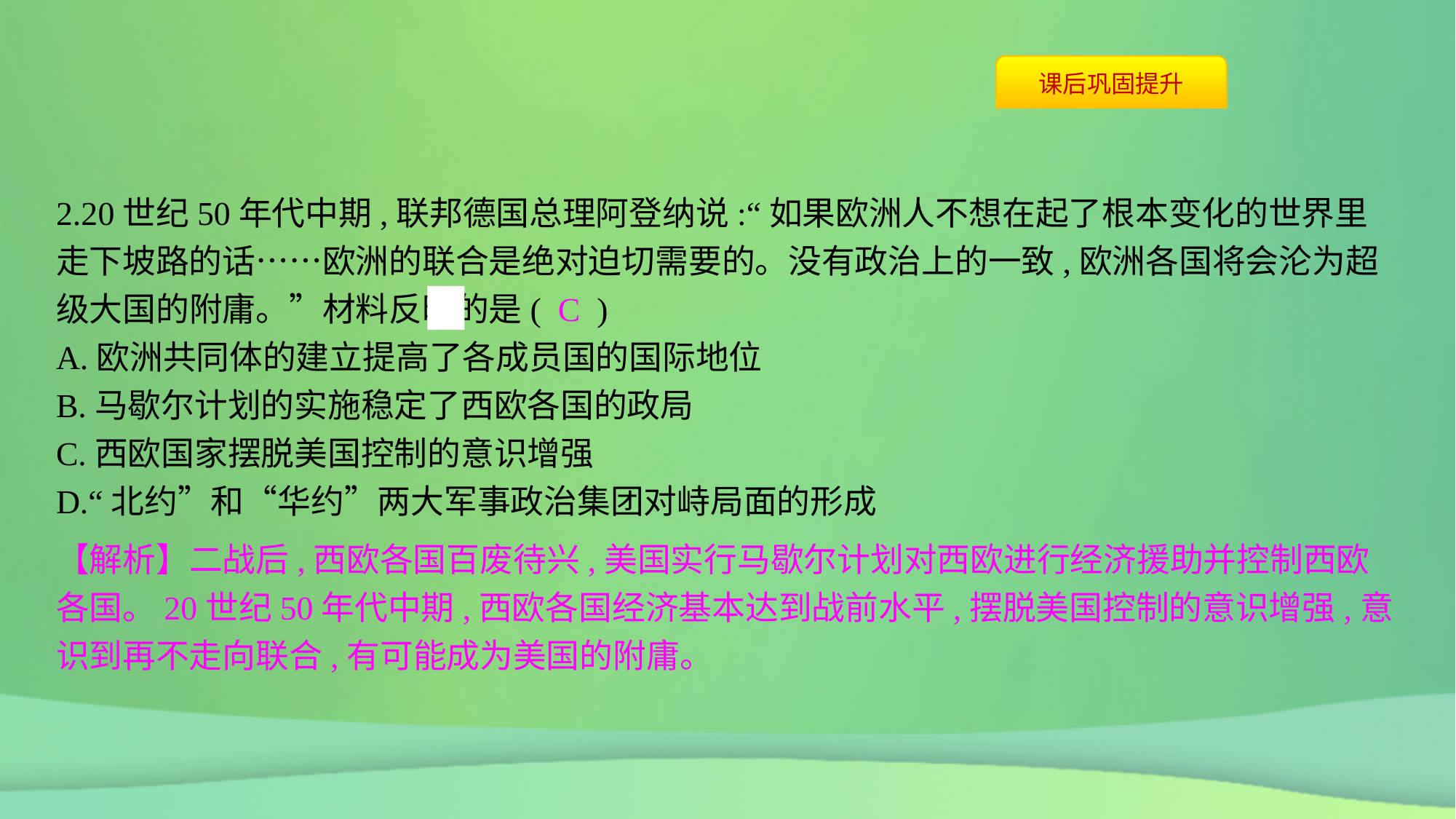

2.20世纪50年代中期,联邦德国总理阿登纳说:“如果欧洲人不想在起了根本变化的世界里走下坡路的话……欧洲的联合是绝对迫切需要的。没有政治上的一致,欧洲各国将会沦为超级大国的附庸。”材料反映的是(  C  )
A.欧洲共同体的建立提高了各成员国的国际地位
B.马歇尔计划的实施稳定了西欧各国的政局
C.西欧国家摆脱美国控制的意识增强
D.“北约”和“华约”两大军事政治集团对峙局面的形成

【解析】二战后,西欧各国百废待兴,美国实行马歇尔计划对西欧进行经济援助并控制西欧各国。20世纪50年代中期,西欧各国经济基本达到战前水平,摆脱美国控制的意识增强,意识到再不走向联合,有可能成为美国的附庸。